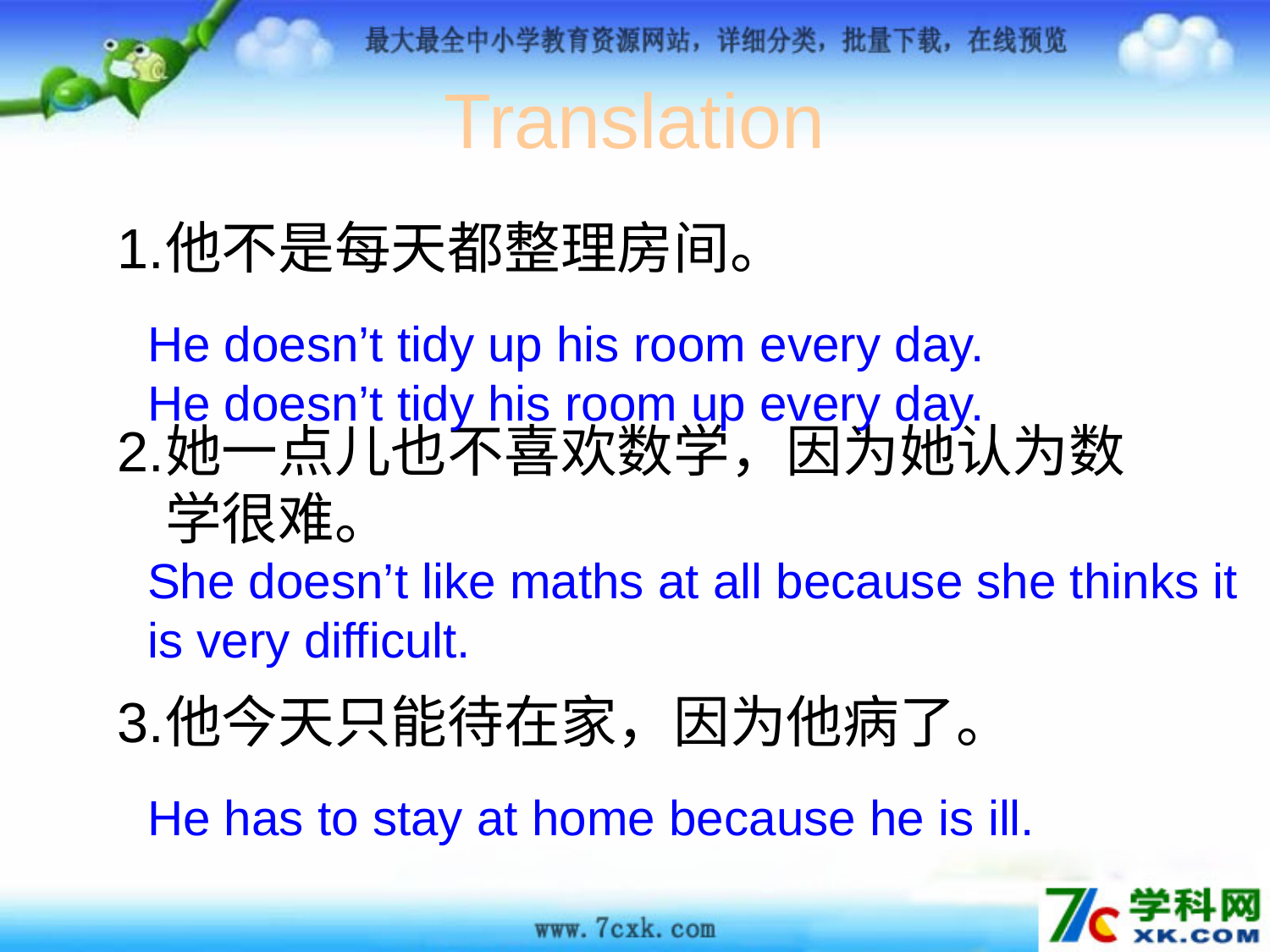

Translation
他不是每天都整理房间。

她一点儿也不喜欢数学，因为她认为数学很难。

他今天只能待在家，因为他病了。

He doesn’t tidy up his room every day.
He doesn’t tidy his room up every day.

She doesn’t like maths at all because she thinks it is very difficult.

He has to stay at home because he is ill.